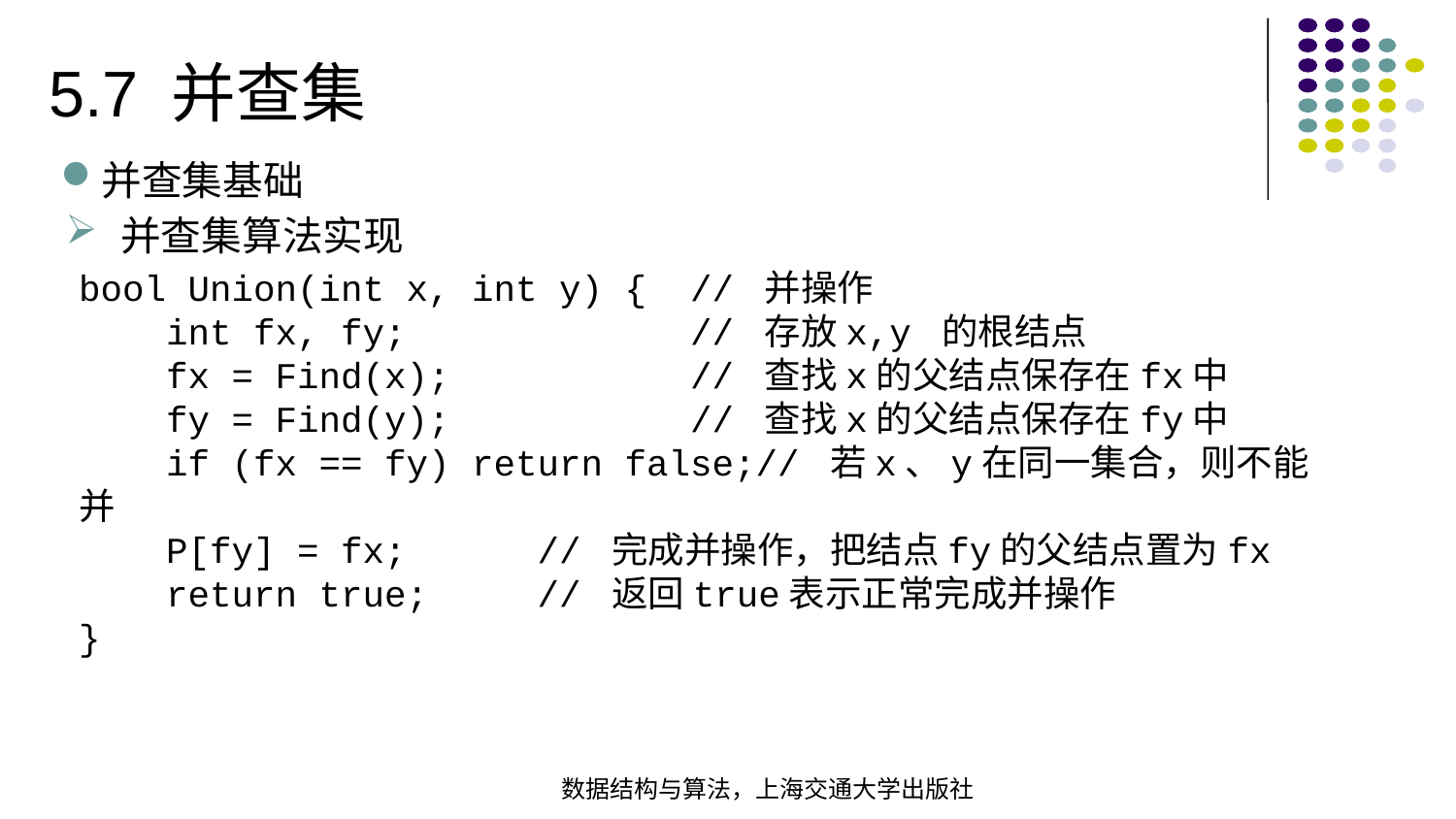

5.7 并查集
并查集基础
并查集算法实现
bool Union(int x, int y) {  // 并操作    int fx, fy;             // 存放x,y 的根结点    fx = Find(x);           // 查找x的父结点保存在fx中    fy = Find(y);           // 查找x的父结点保存在fy中    if (fx == fy) return false;// 若x、y在同一集合，则不能并    P[fy] = fx;      // 完成并操作，把结点fy的父结点置为fx    return true;     // 返回true表示正常完成并操作}